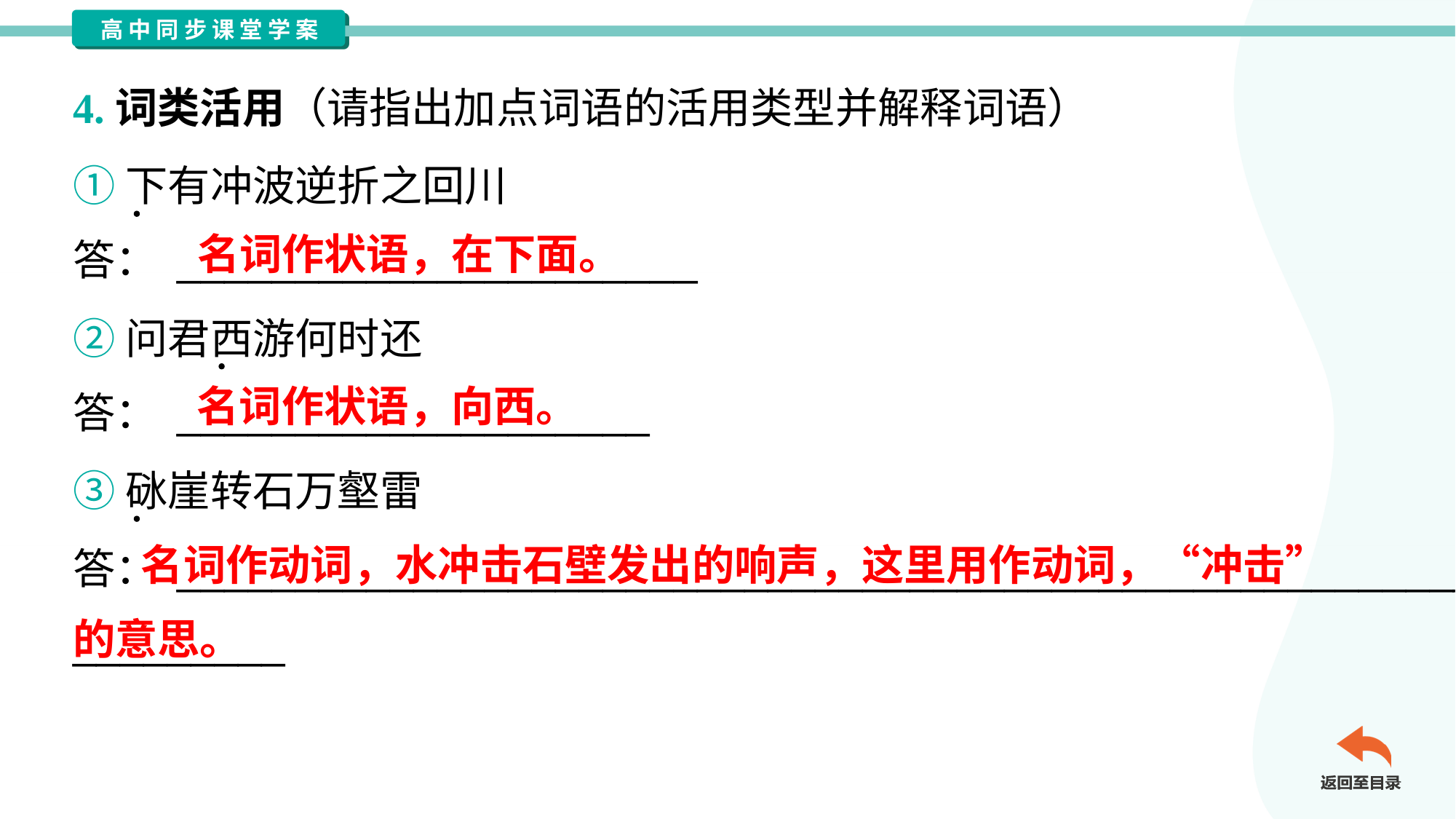

4.词类活用（请指出加点词语的活用类型并解释词语）
①下有冲波逆折之回川
答： ______________________
名词作状语，在下面。

②问君西游何时还
答： ____________________
名词作状语，向西。

③砯崖转石万壑雷
答： ________________________________________________________
_________
      名词作动词，水冲击石壁发出的响声，这里用作动词，“冲击”
的意思。